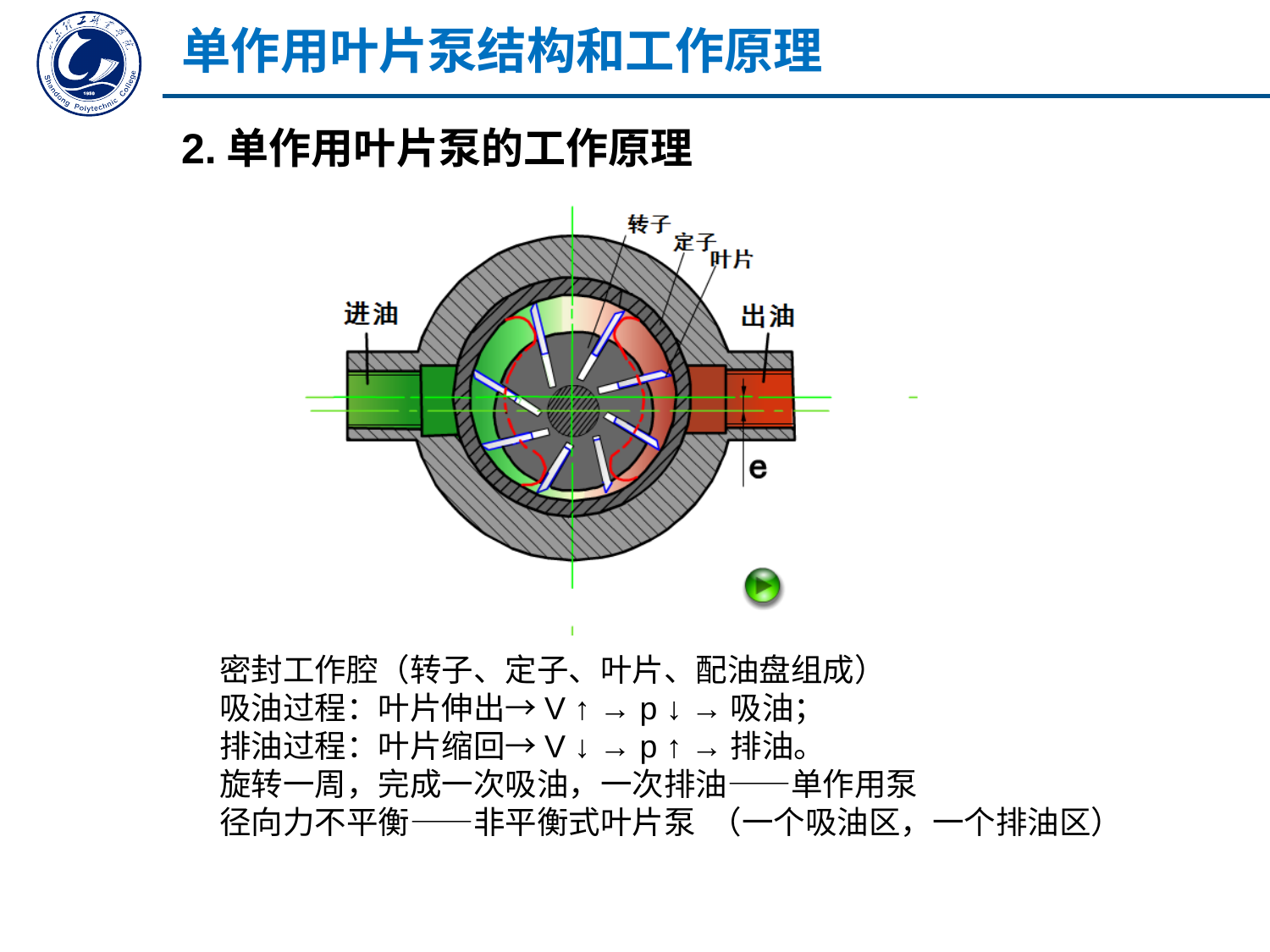

单作用叶片泵结构和工作原理

2.单作用叶片泵的工作原理
密封工作腔（转子、定子、叶片、配油盘组成）
吸油过程：叶片伸出→V ↑ → p ↓ →吸油；
排油过程：叶片缩回→V ↓ → p ↑ →排油。
旋转一周，完成一次吸油，一次排油——单作用泵
径向力不平衡——非平衡式叶片泵  （一个吸油区，一个排油区）